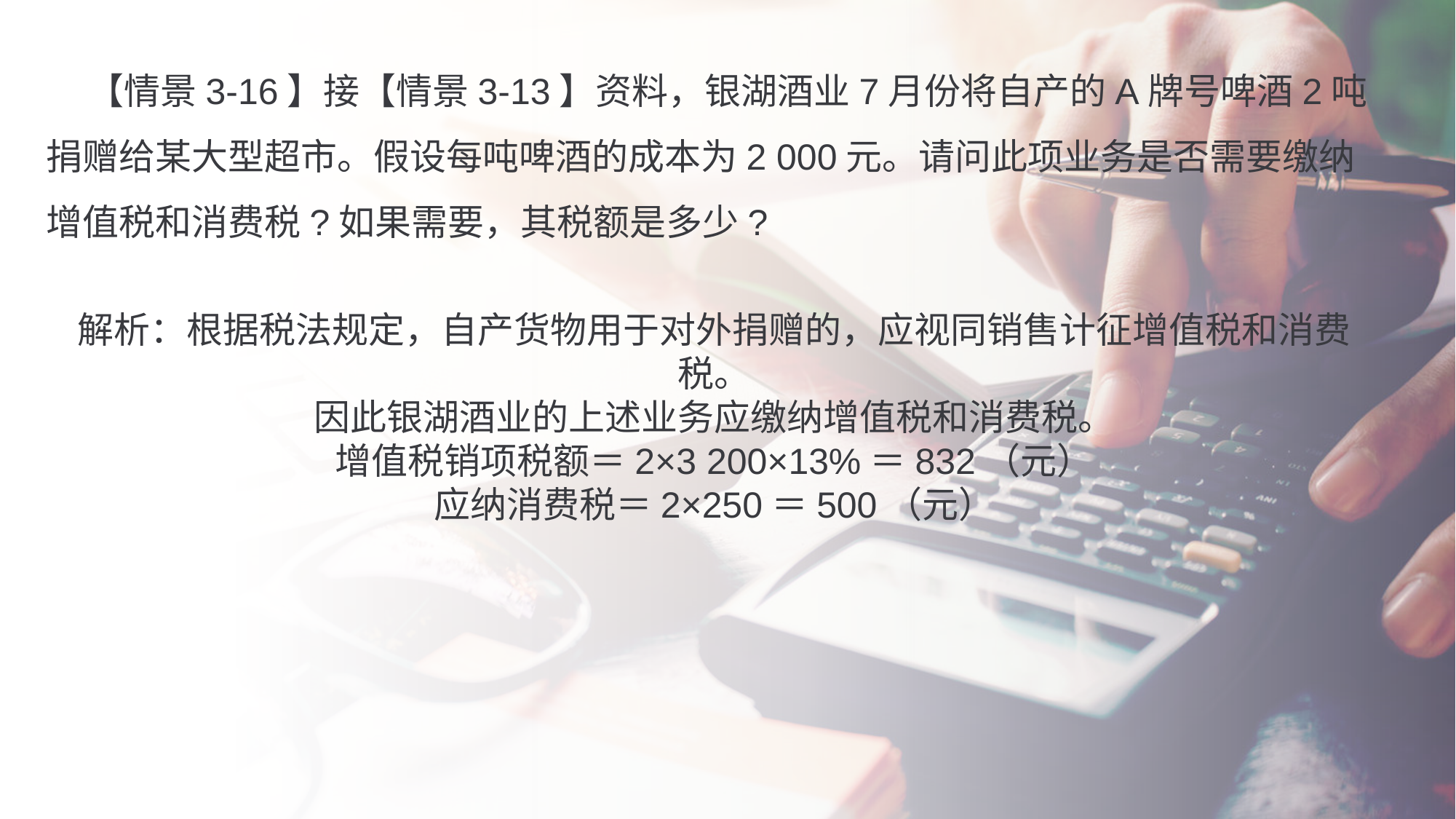

【情景3-16】接【情景3-13】资料，银湖酒业7月份将自产的A牌号啤酒2吨捐赠给某大型超市。假设每吨啤酒的成本为2 000元。请问此项业务是否需要缴纳增值税和消费税?如果需要，其税额是多少?
解析：根据税法规定，自产货物用于对外捐赠的，应视同销售计征增值税和消费税。
因此银湖酒业的上述业务应缴纳增值税和消费税。
增值税销项税额＝2×3 200×13%＝832（元）
应纳消费税＝2×250＝500（元）